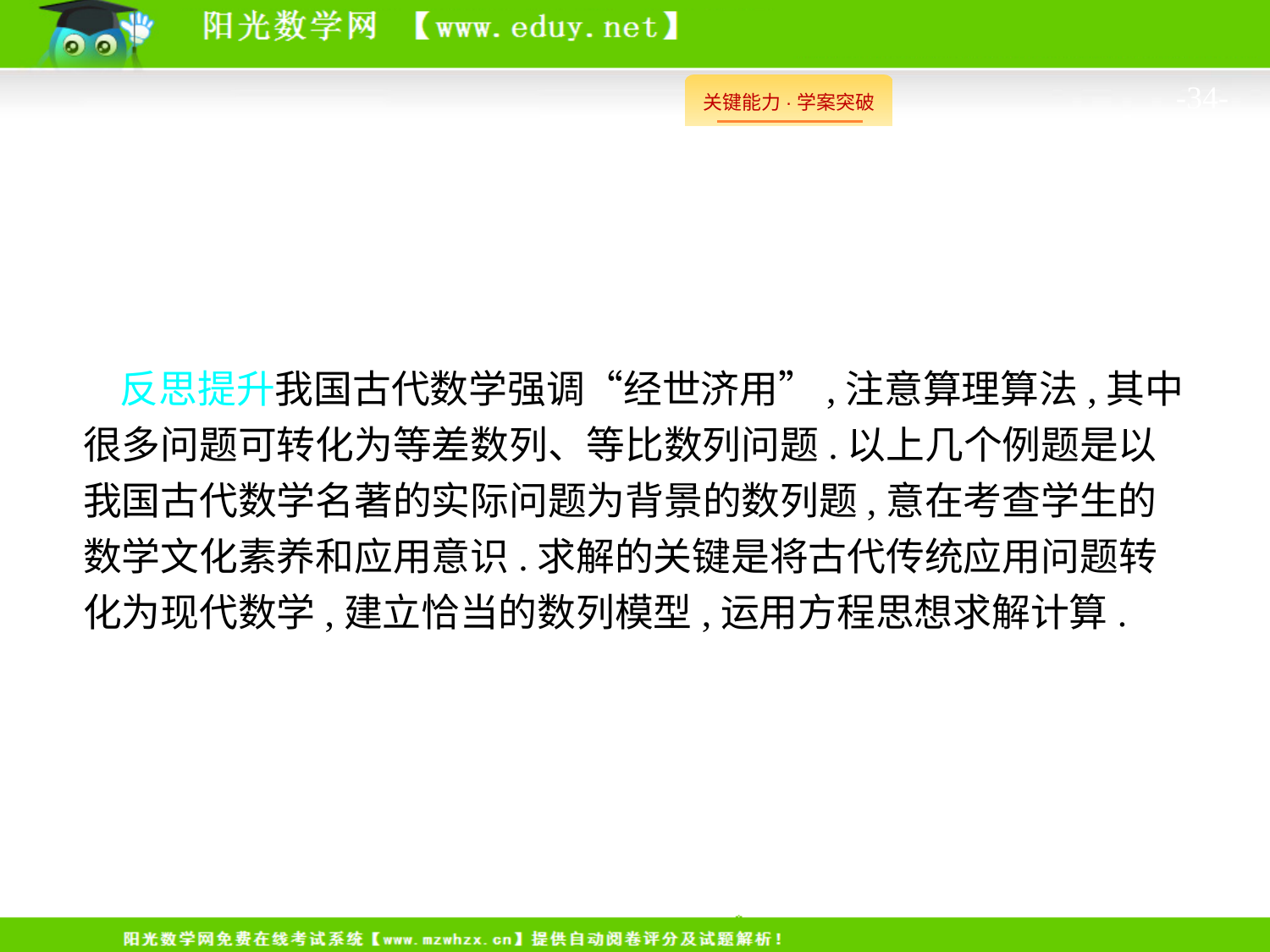

-34-
反思提升我国古代数学强调“经世济用”,注意算理算法,其中很多问题可转化为等差数列、等比数列问题.以上几个例题是以我国古代数学名著的实际问题为背景的数列题,意在考查学生的数学文化素养和应用意识.求解的关键是将古代传统应用问题转化为现代数学,建立恰当的数列模型,运用方程思想求解计算.